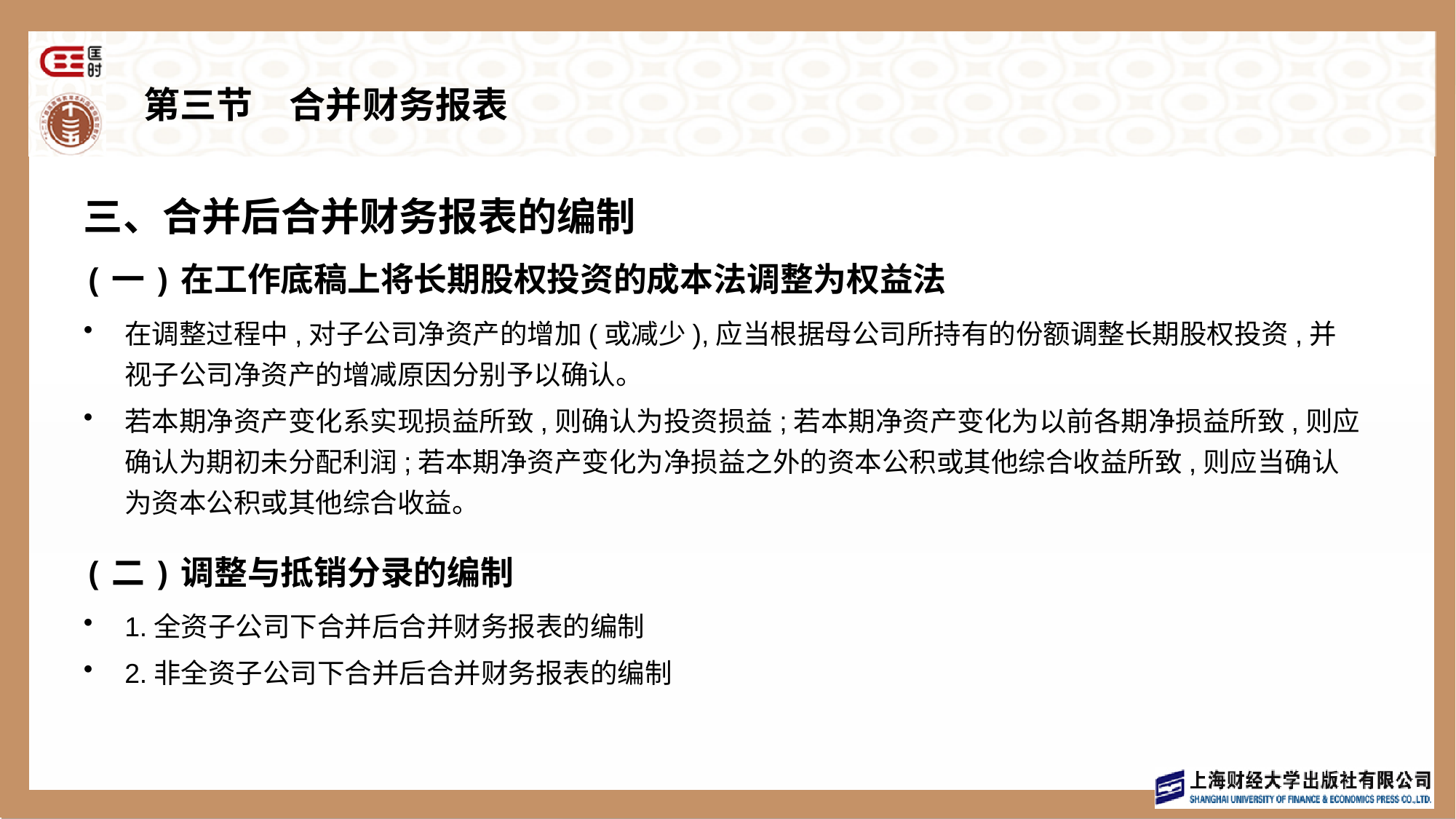

# 第三节　合并财务报表
三、合并后合并财务报表的编制
(一)在工作底稿上将长期股权投资的成本法调整为权益法
在调整过程中,对子公司净资产的增加(或减少),应当根据母公司所持有的份额调整长期股权投资,并视子公司净资产的增减原因分别予以确认。
若本期净资产变化系实现损益所致,则确认为投资损益;若本期净资产变化为以前各期净损益所致,则应确认为期初未分配利润;若本期净资产变化为净损益之外的资本公积或其他综合收益所致,则应当确认为资本公积或其他综合收益。
(二)调整与抵销分录的编制
1.全资子公司下合并后合并财务报表的编制
2.非全资子公司下合并后合并财务报表的编制